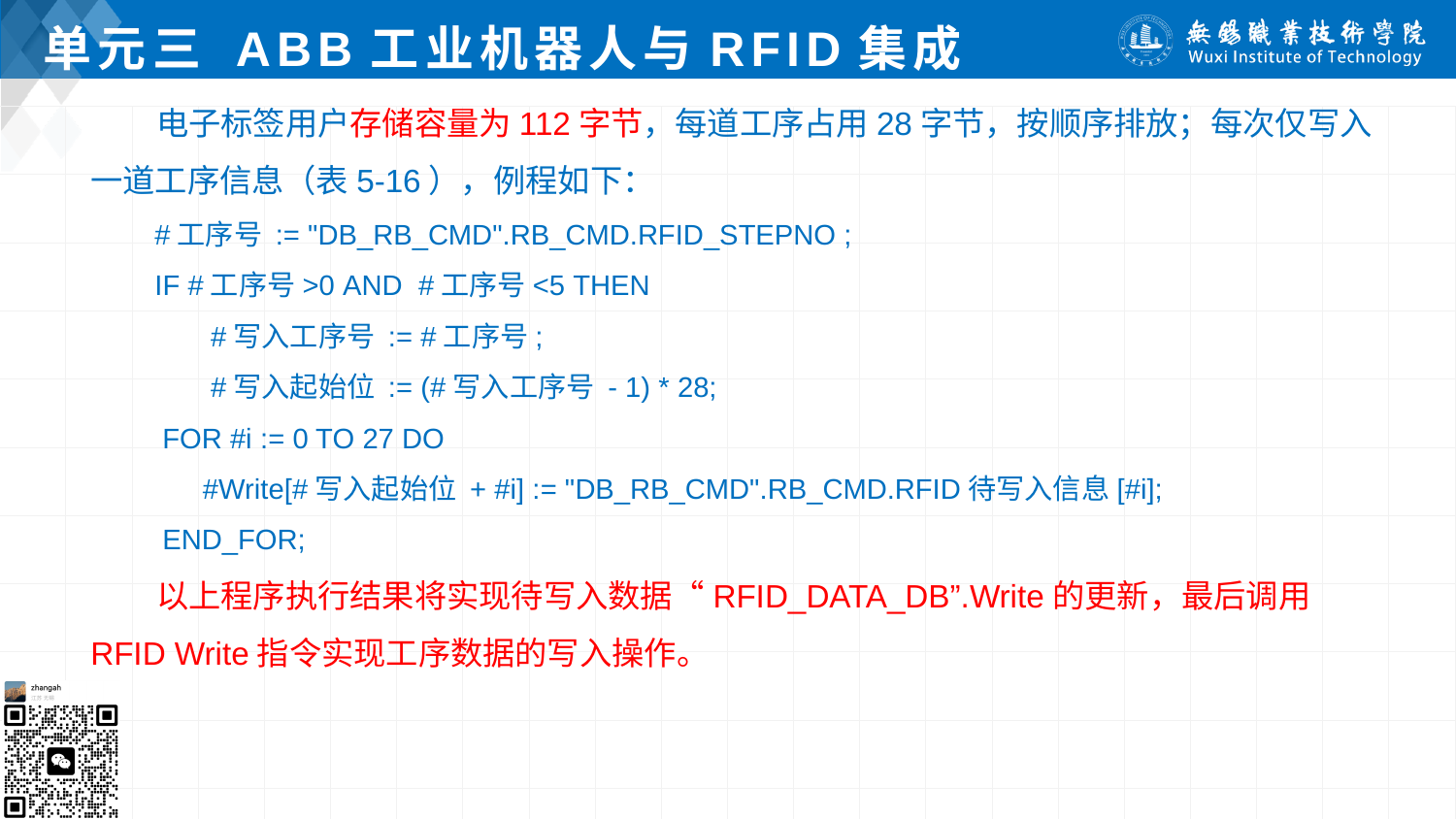

# 单元三 ABB工业机器人与RFID集成
        电子标签用户存储容量为112字节，每道工序占用28字节，按顺序排放；每次仅写入一道工序信息（表5-16），例程如下：
        #工序号 := "DB_RB_CMD".RB_CMD.RFID_STEPNO ;
        IF #工序号>0 AND  #工序号<5 THEN
               #写入工序号 := #工序号;
               #写入起始位 := (#写入工序号 - 1) * 28;
         FOR #i := 0 TO 27 DO
              #Write[#写入起始位 + #i] := "DB_RB_CMD".RB_CMD.RFID待写入信息[#i];
         END_FOR;
        以上程序执行结果将实现待写入数据“RFID_DATA_DB”.Write的更新，最后调用RFID Write指令实现工序数据的写入操作。